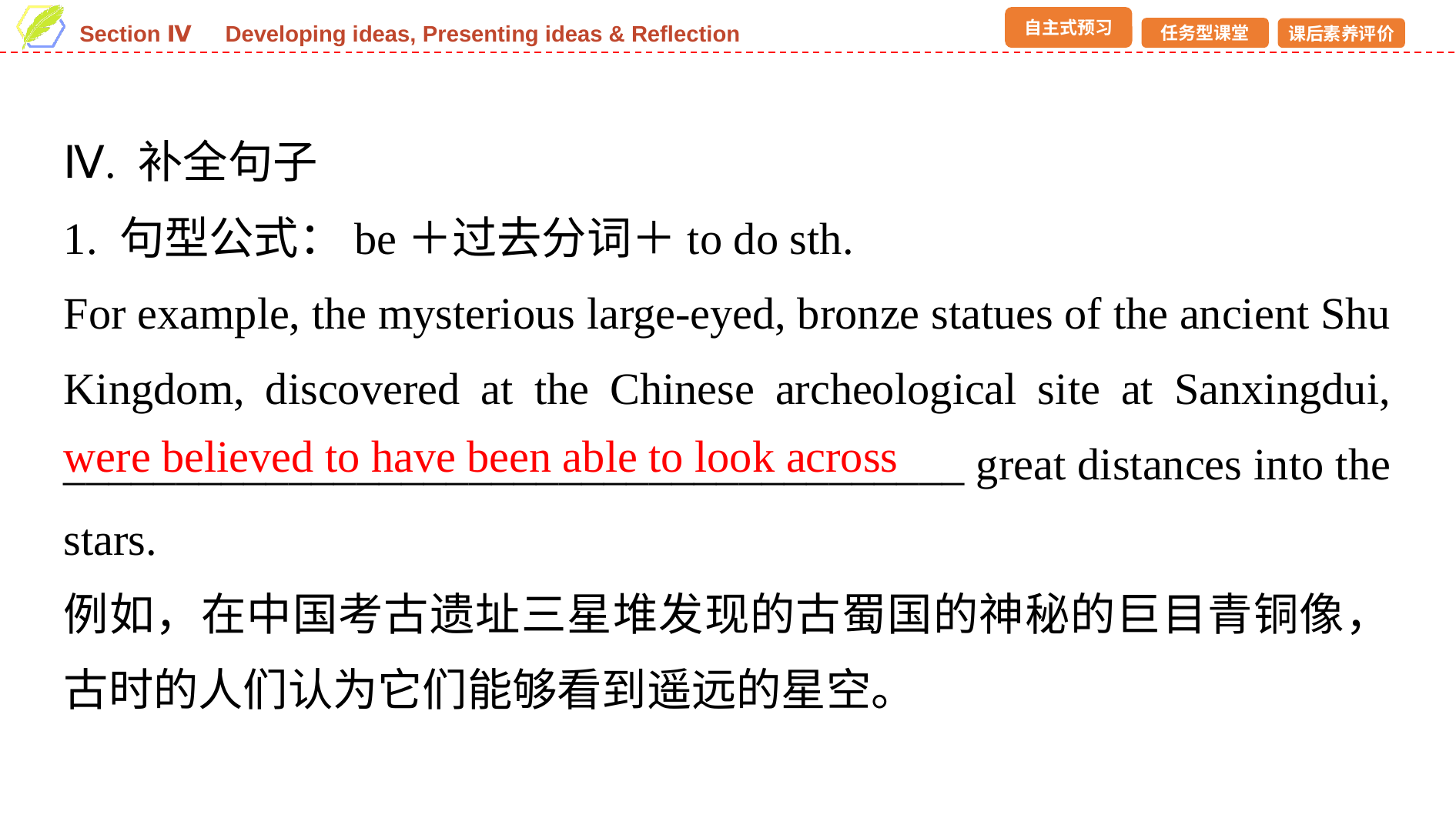

Ⅳ. 补全句子
1. 句型公式：be＋过去分词＋to do sth.
For example, the mysterious large-eyed, bronze statues of the ancient Shu Kingdom, discovered at the Chinese archeological site at Sanxingdui, ________________________________________ great distances into the stars.
例如，在中国考古遗址三星堆发现的古蜀国的神秘的巨目青铜像，古时的人们认为它们能够看到遥远的星空。
were believed to have been able to look across